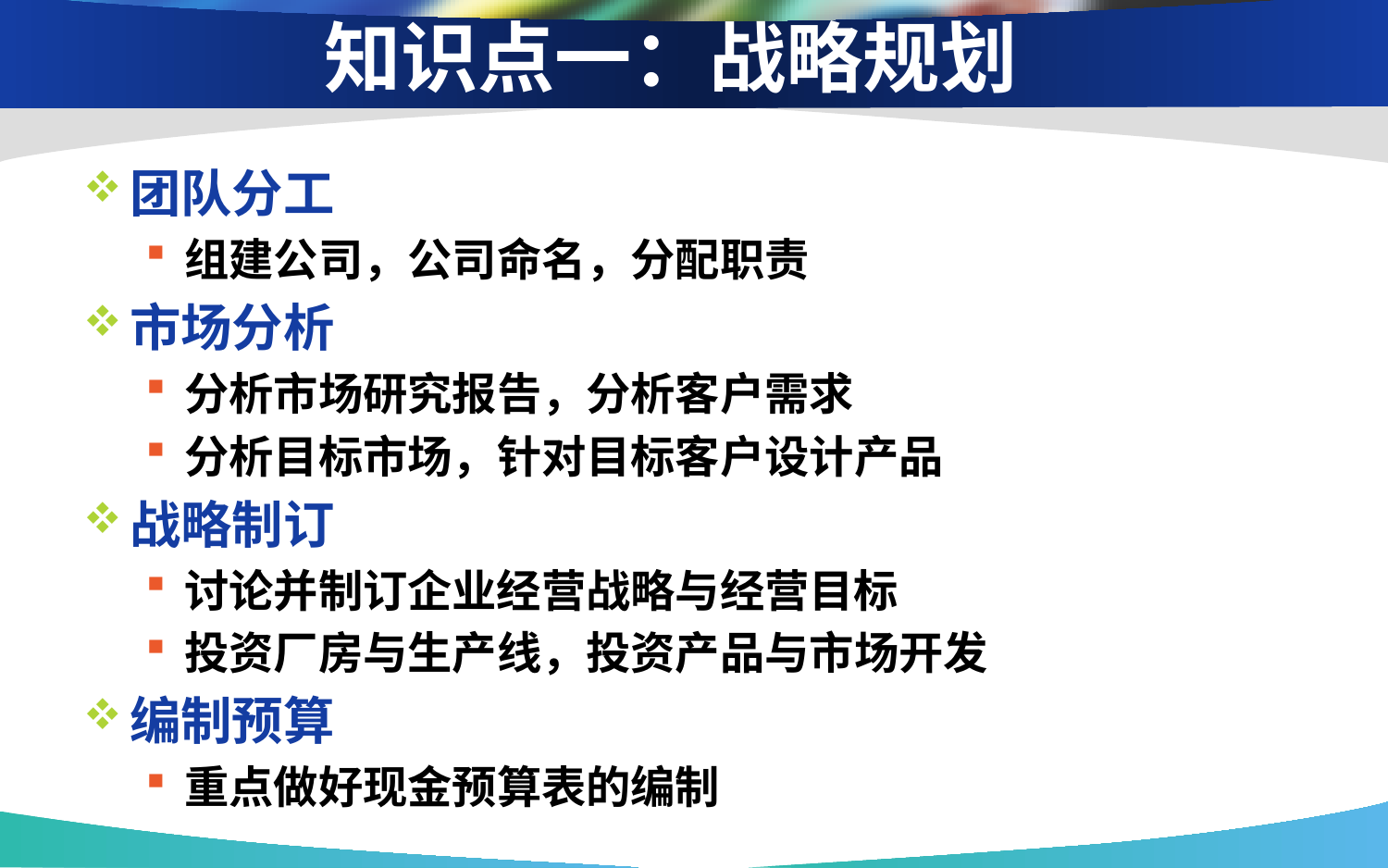

# 知识点一：战略规划
团队分工
组建公司，公司命名，分配职责
市场分析
分析市场研究报告，分析客户需求
分析目标市场，针对目标客户设计产品
战略制订
讨论并制订企业经营战略与经营目标
投资厂房与生产线，投资产品与市场开发
编制预算
重点做好现金预算表的编制